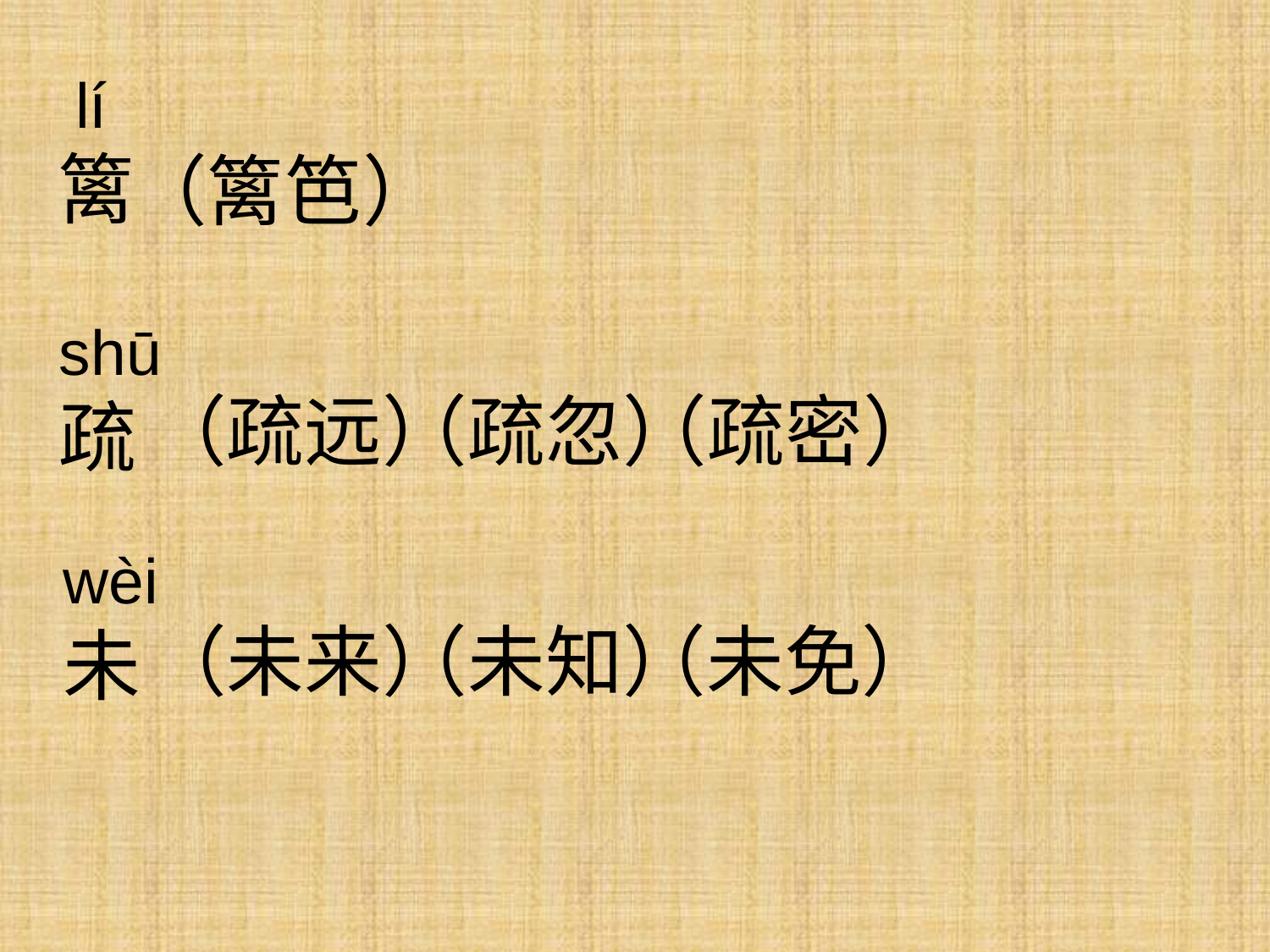

lí
篱
（篱笆）
shū
疏
（疏远）
（疏忽）
（疏密）
wèi
未
（未来）
（未知）
（未免）